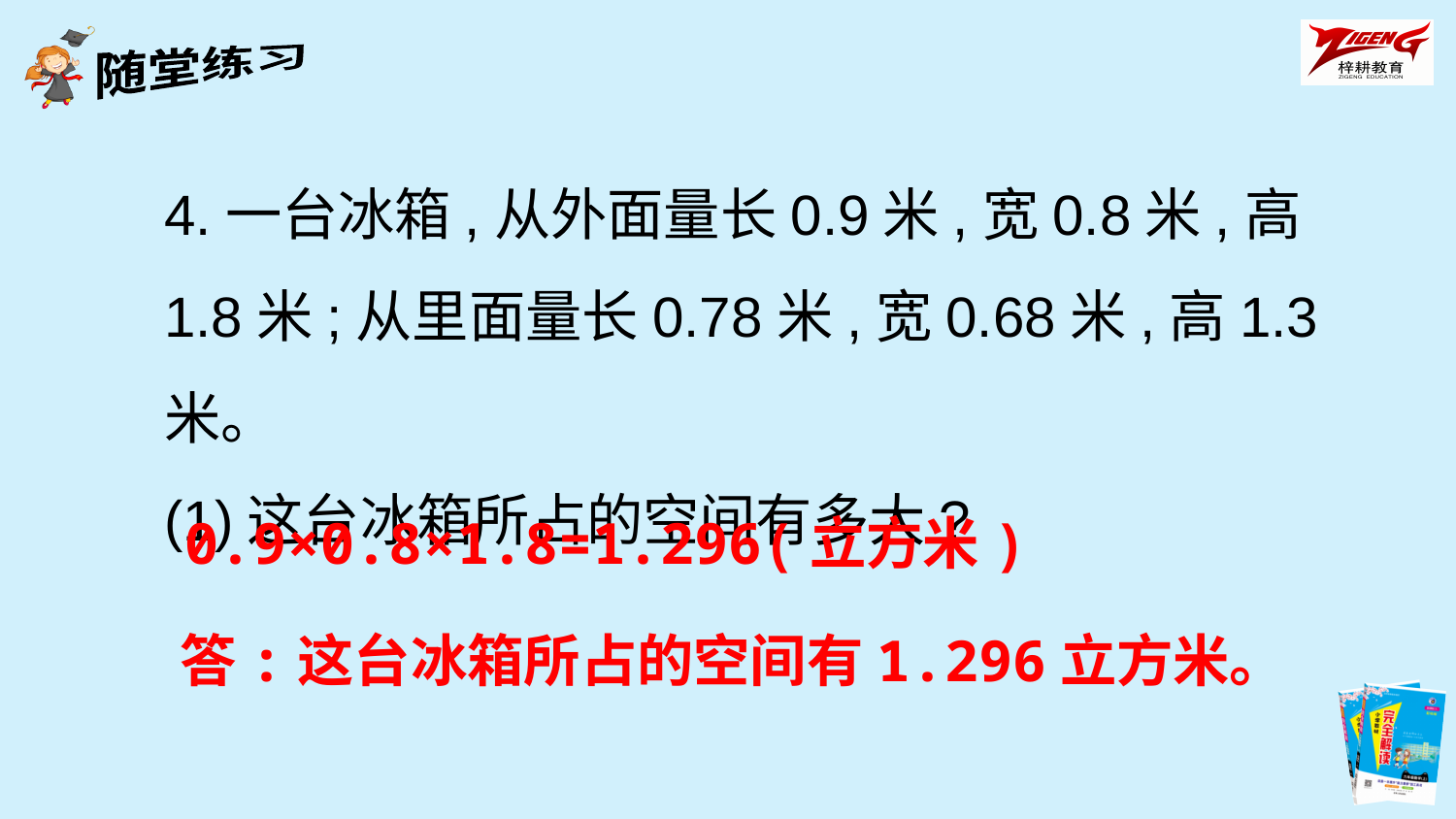

4.一台冰箱,从外面量长0.9米,宽0.8米,高1.8米;从里面量长0.78米,宽0.68米,高1.3米。
(1)这台冰箱所占的空间有多大?
0.9×0.8×1.8=1.296(立方米)
答:这台冰箱所占的空间有1.296立方米。